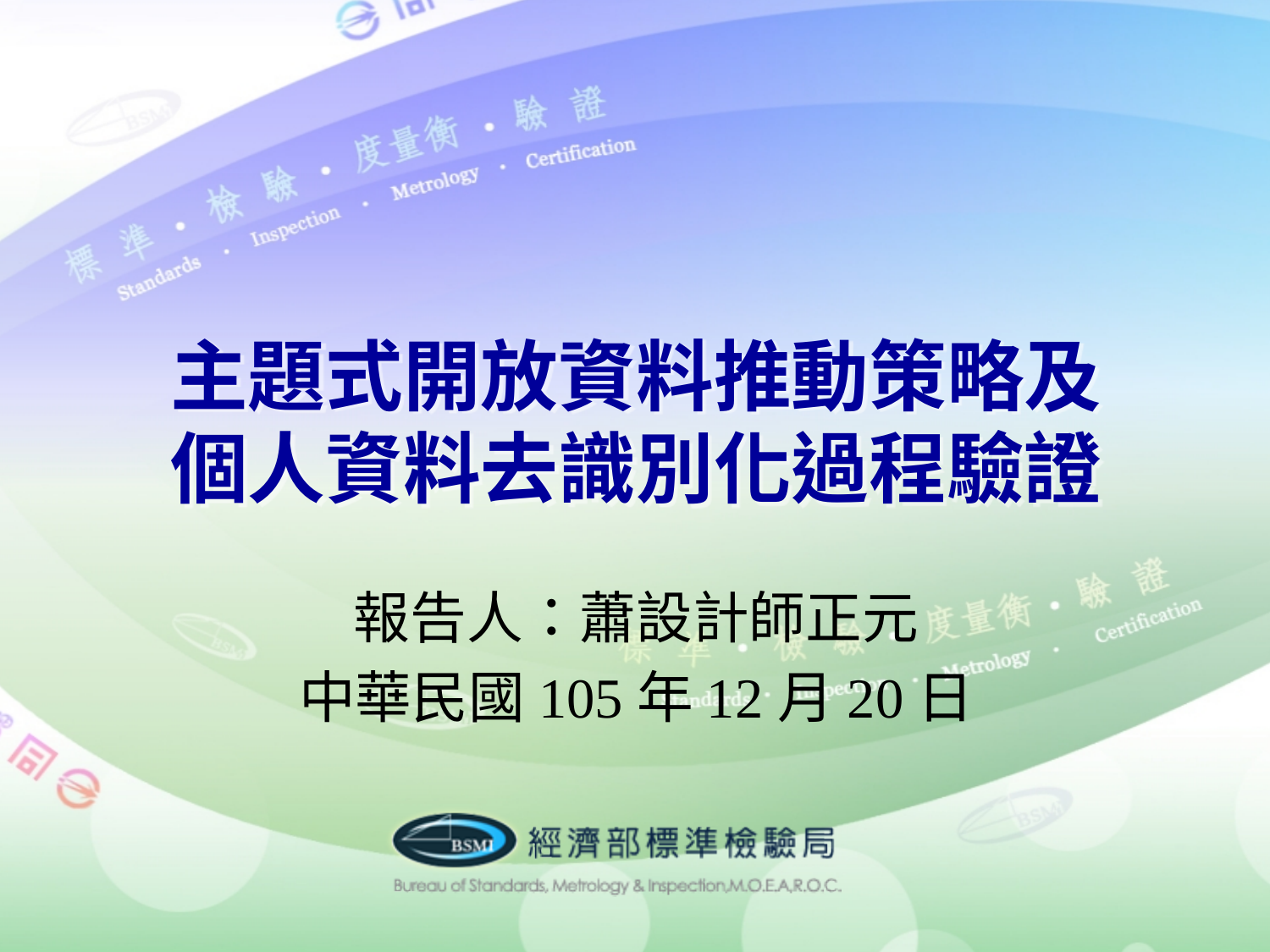

# 主題式開放資料推動策略及個人資料去識別化過程驗證
報告人：蕭設計師正元
中華民國105年12月20日